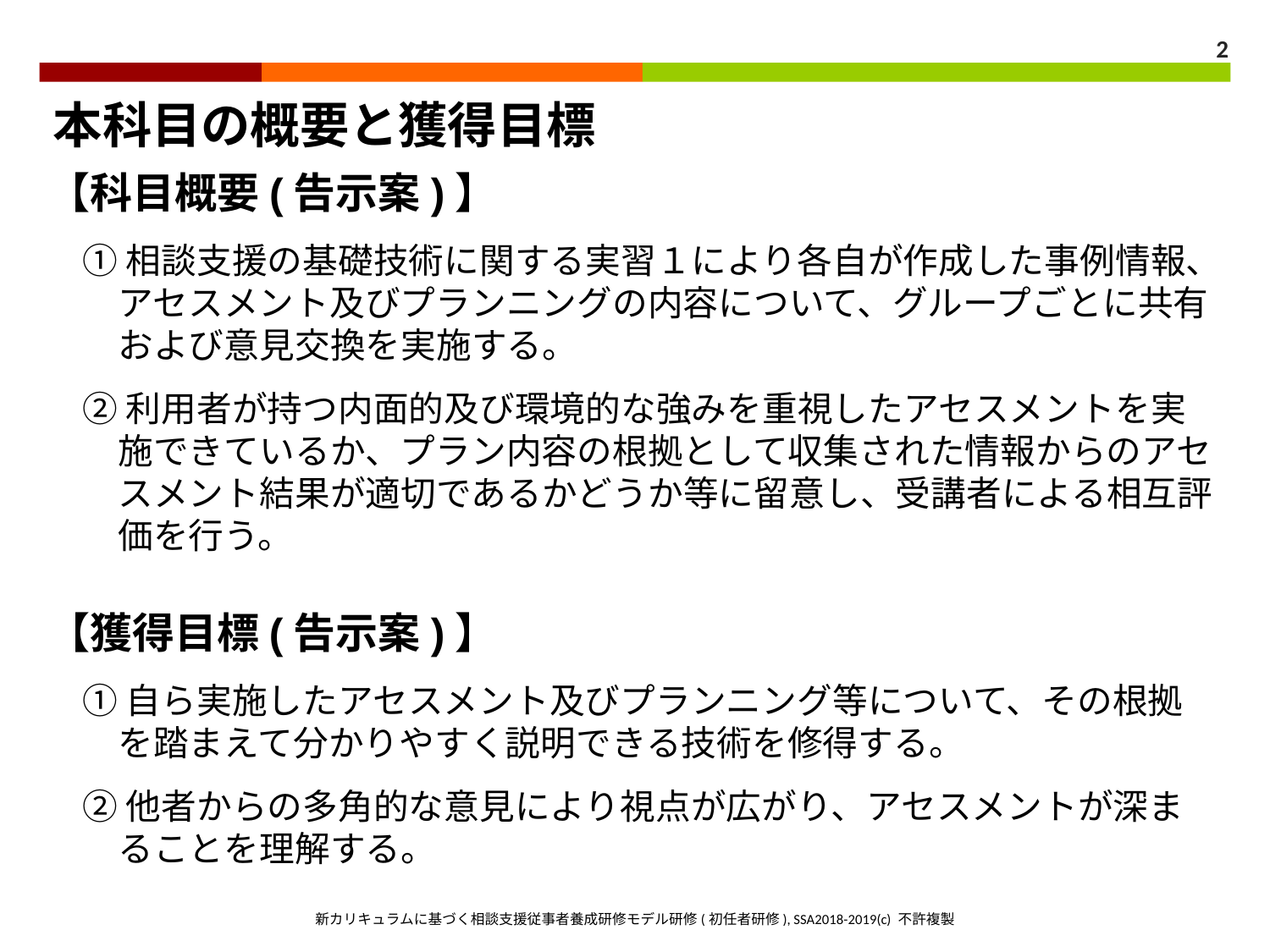

2
本科目の概要と獲得目標
【科目概要(告示案)】

　① 相談支援の基礎技術に関する実習１により各自が作成した事例情報、
　　アセスメント及びプランニングの内容について、グループごとに共有
　　および意見交換を実施する。

　② 利用者が持つ内面的及び環境的な強みを重視したアセスメントを実
　　施できているか、プラン内容の根拠として収集された情報からのアセ
　　スメント結果が適切であるかどうか等に留意し、受講者による相互評
　　価を行う。

【獲得目標(告示案)】

　① 自ら実施したアセスメント及びプランニング等について、その根拠
　　を踏まえて分かりやすく説明できる技術を修得する。

　② 他者からの多角的な意見により視点が広がり、アセスメントが深ま
　　ることを理解する。
新カリキュラムに基づく相談支援従事者養成研修モデル研修(初任者研修), SSA2018-2019(c) 不許複製